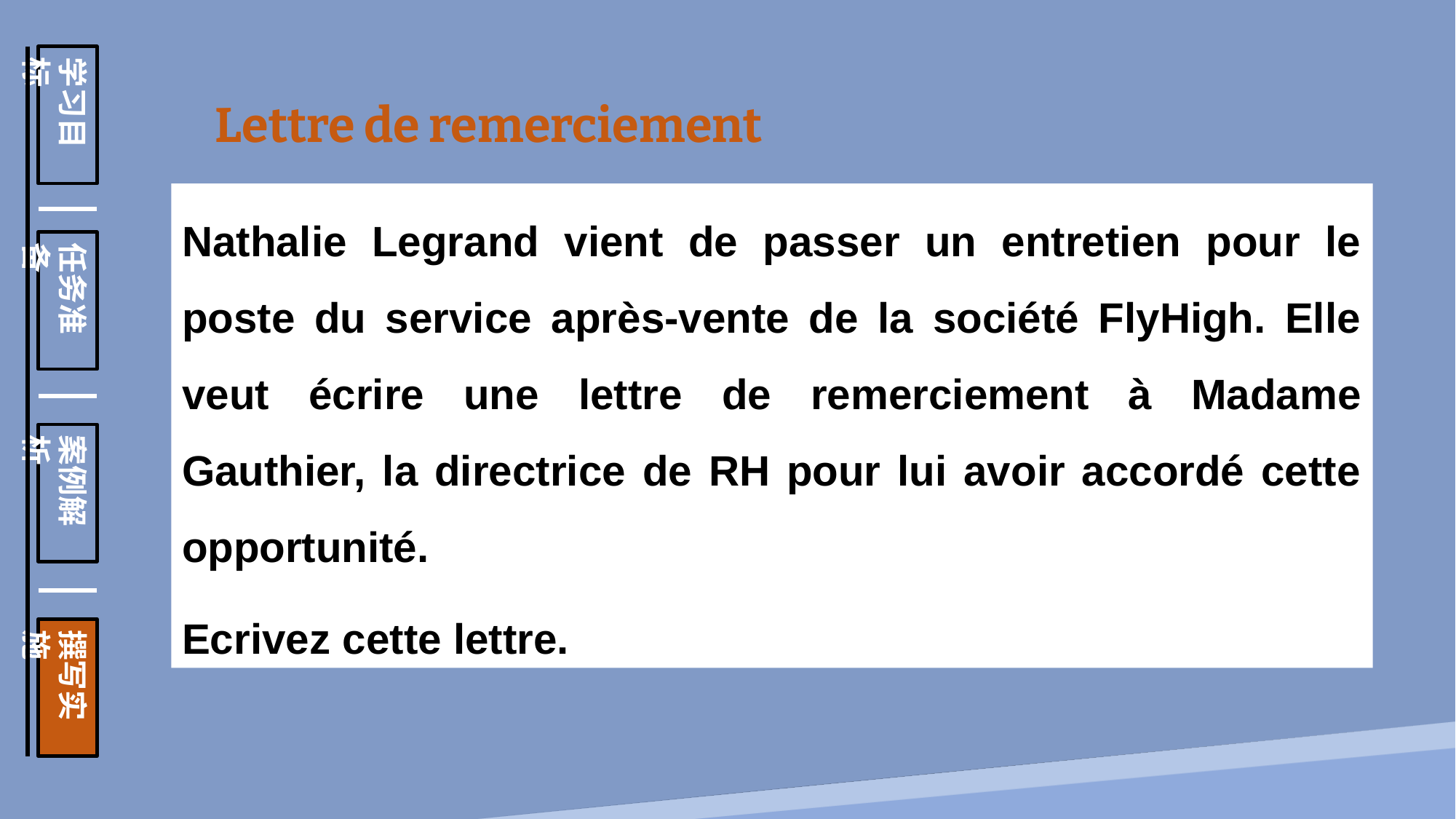

学习目标
任务准备
案例解析
撰写实施
Lettre de remerciement
Nathalie Legrand vient de passer un entretien pour le poste du service après-vente de la société FlyHigh. Elle veut écrire une lettre de remerciement à Madame Gauthier, la directrice de RH pour lui avoir accordé cette opportunité.
Ecrivez cette lettre.